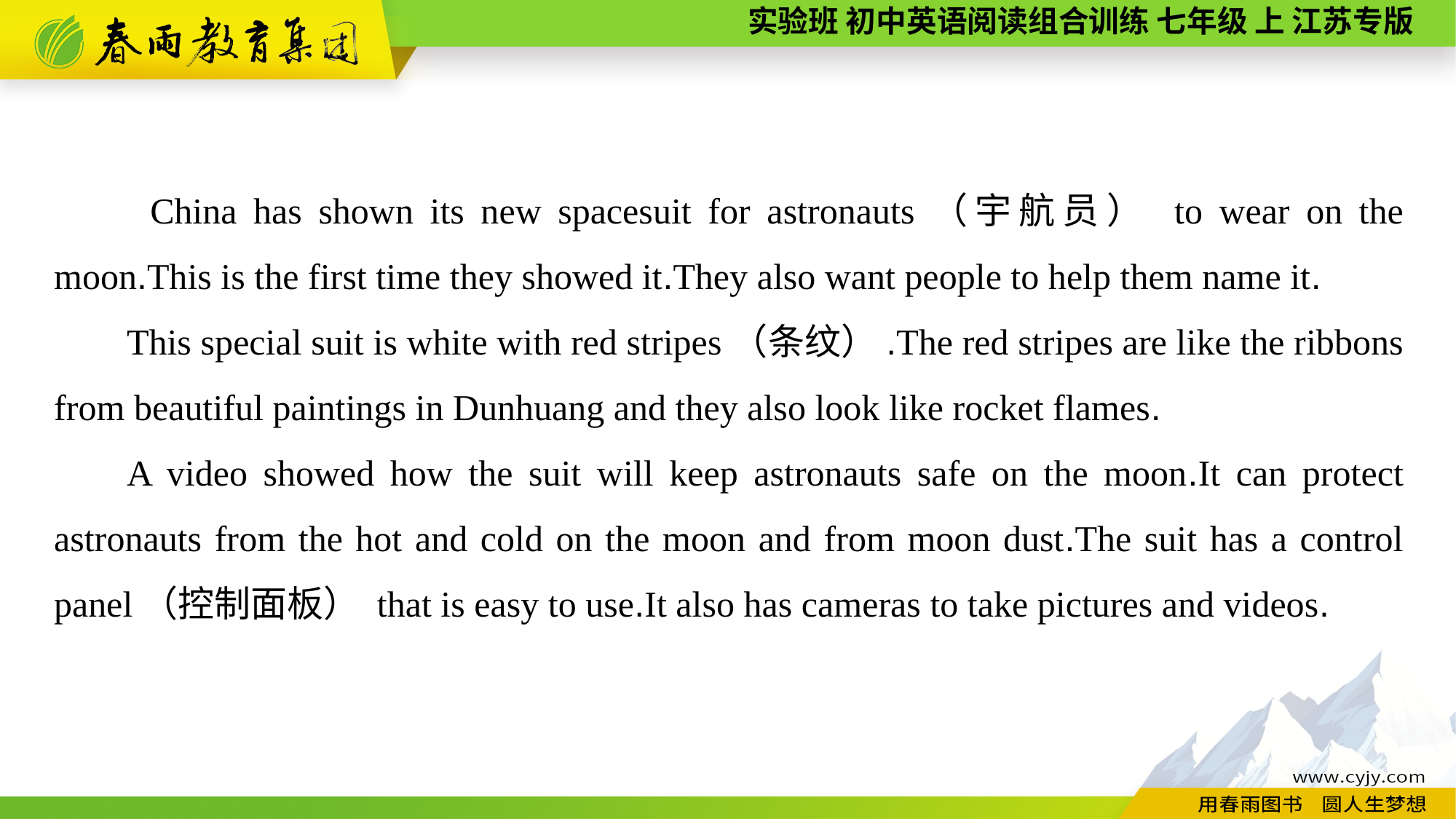

China has shown its new spacesuit for astronauts（宇航员） to wear on the moon.This is the first time they showed it.They also want people to help them name it.
This special suit is white with red stripes（条纹）.The red stripes are like the ribbons from beautiful paintings in Dunhuang and they also look like rocket flames.
A video showed how the suit will keep astronauts safe on the moon.It can protect astronauts from the hot and cold on the moon and from moon dust.The suit has a control panel（控制面板） that is easy to use.It also has cameras to take pictures and videos.